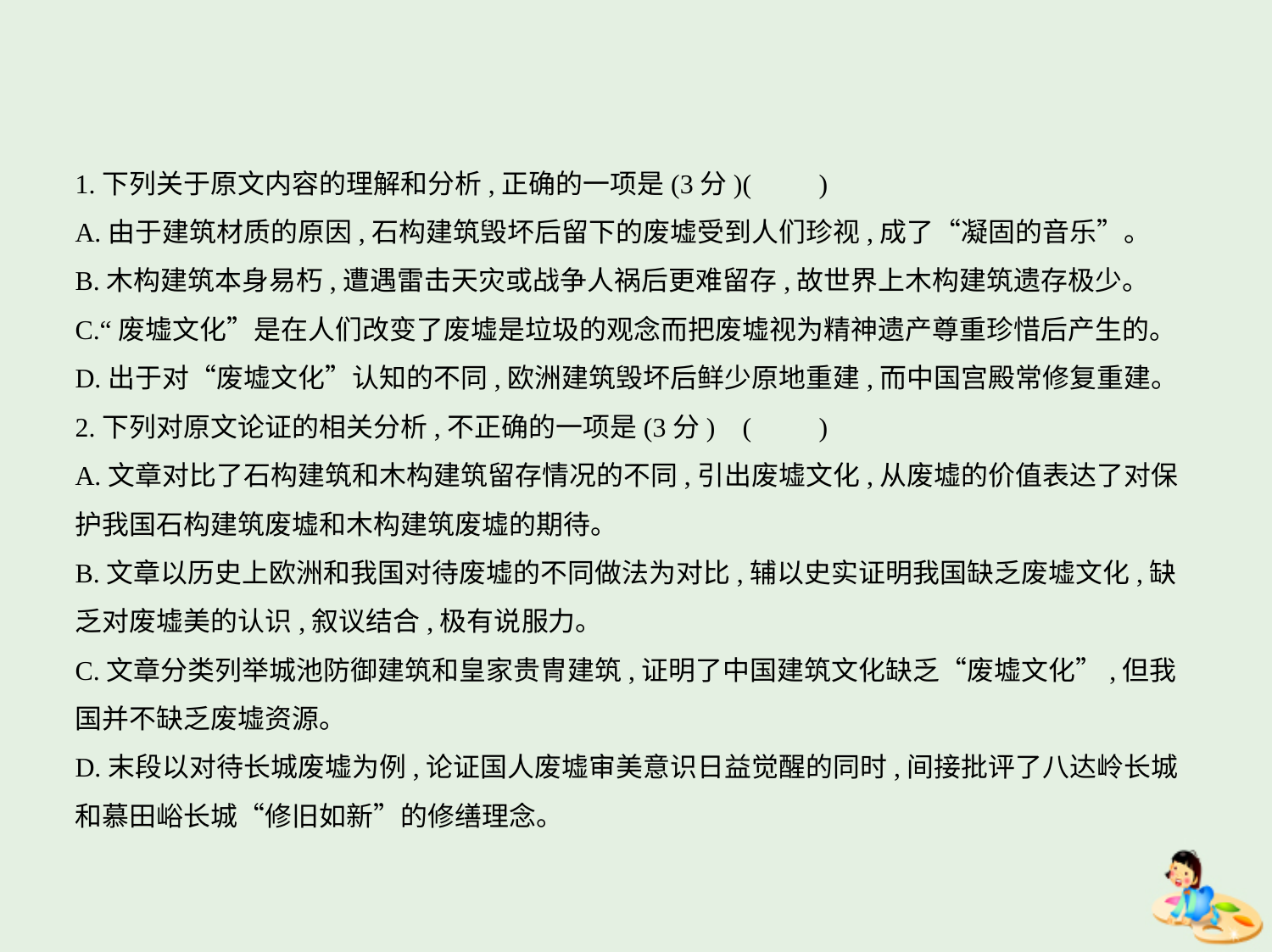

1.下列关于原文内容的理解和分析,正确的一项是(3分)(　　)
A.由于建筑材质的原因,石构建筑毁坏后留下的废墟受到人们珍视,成了“凝固的音乐”。
B.木构建筑本身易朽,遭遇雷击天灾或战争人祸后更难留存,故世界上木构建筑遗存极少。
C.“废墟文化”是在人们改变了废墟是垃圾的观念而把废墟视为精神遗产尊重珍惜后产生的。
D.出于对“废墟文化”认知的不同,欧洲建筑毁坏后鲜少原地重建,而中国宫殿常修复重建。
2.下列对原文论证的相关分析,不正确的一项是(3分) (　　)
A.文章对比了石构建筑和木构建筑留存情况的不同,引出废墟文化,从废墟的价值表达了对保
护我国石构建筑废墟和木构建筑废墟的期待。
B.文章以历史上欧洲和我国对待废墟的不同做法为对比,辅以史实证明我国缺乏废墟文化,缺
乏对废墟美的认识,叙议结合,极有说服力。
C.文章分类列举城池防御建筑和皇家贵冑建筑,证明了中国建筑文化缺乏“废墟文化”,但我
国并不缺乏废墟资源。
D.末段以对待长城废墟为例,论证国人废墟审美意识日益觉醒的同时,间接批评了八达岭长城
和慕田峪长城“修旧如新”的修缮理念。